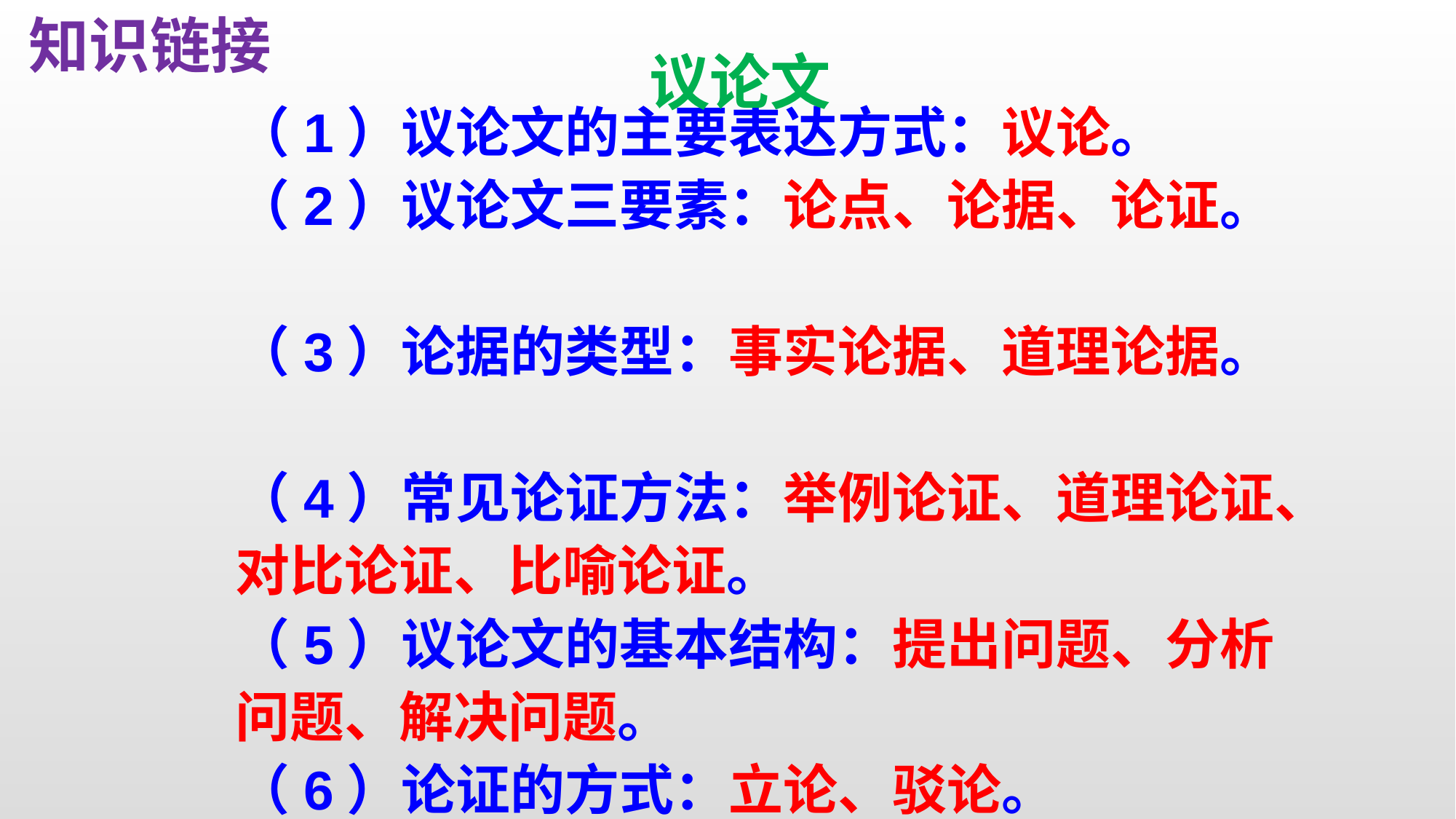

知识链接
议论文
（1）议论文的主要表达方式：议论。
（2）议论文三要素：论点、论据、论证。
（3）论据的类型：事实论据、道理论据。
（4）常见论证方法：举例论证、道理论证、对比论证、比喻论证。
（5）议论文的基本结构：提出问题、分析问题、解决问题。
（6）论证的方式：立论、驳论。